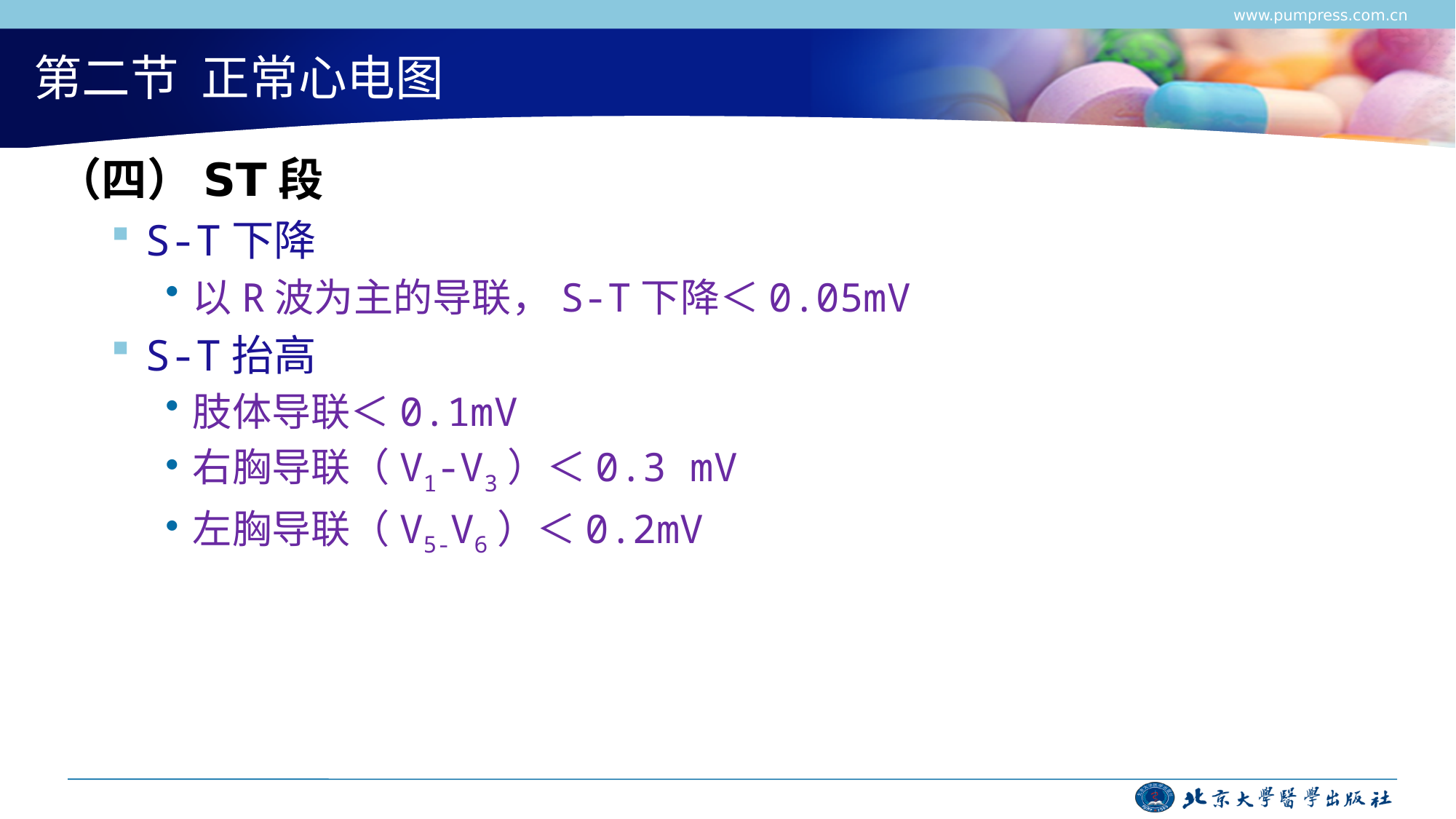

www.pumpress.com.cn
# 第二节  正常心电图
（四）ST段
S-T下降
以R波为主的导联，S-T下降＜0.05mV
S-T抬高
肢体导联＜0.1mV
右胸导联（V1-V3）＜0.3 mV
左胸导联（V5-V6）＜0.2mV